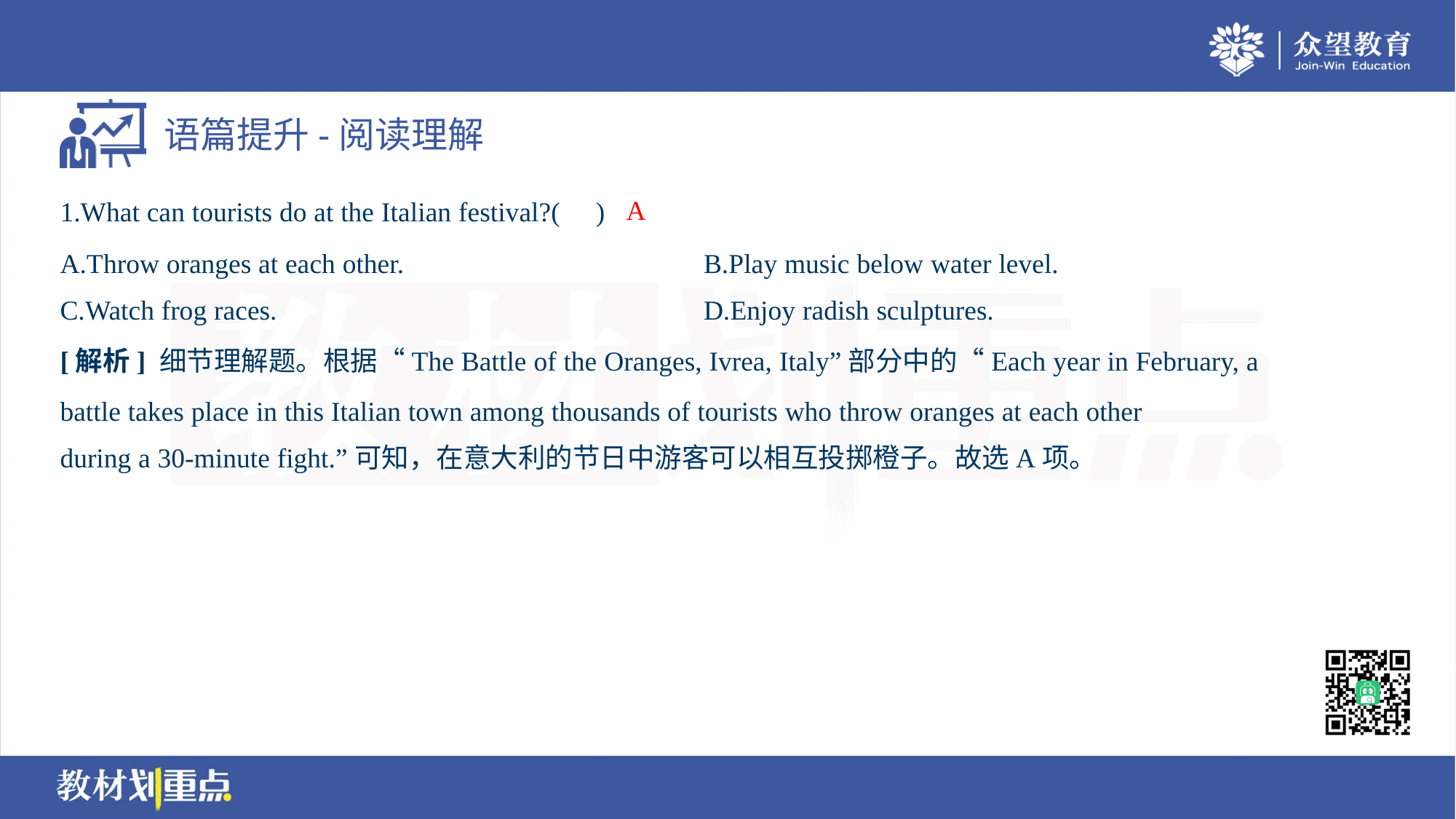

A
1.What can tourists do at the Italian festival?(     )
A.Throw oranges at each other.	B.Play music below water level.
C.Watch frog races.	D.Enjoy radish sculptures.
[解析] 细节理解题。根据“The Battle of the Oranges, Ivrea, Italy”部分中的“Each year in February, a
battle takes place in this Italian town among thousands of tourists who throw oranges at each other
during a 30-minute fight.”可知，在意大利的节日中游客可以相互投掷橙子。故选A项。